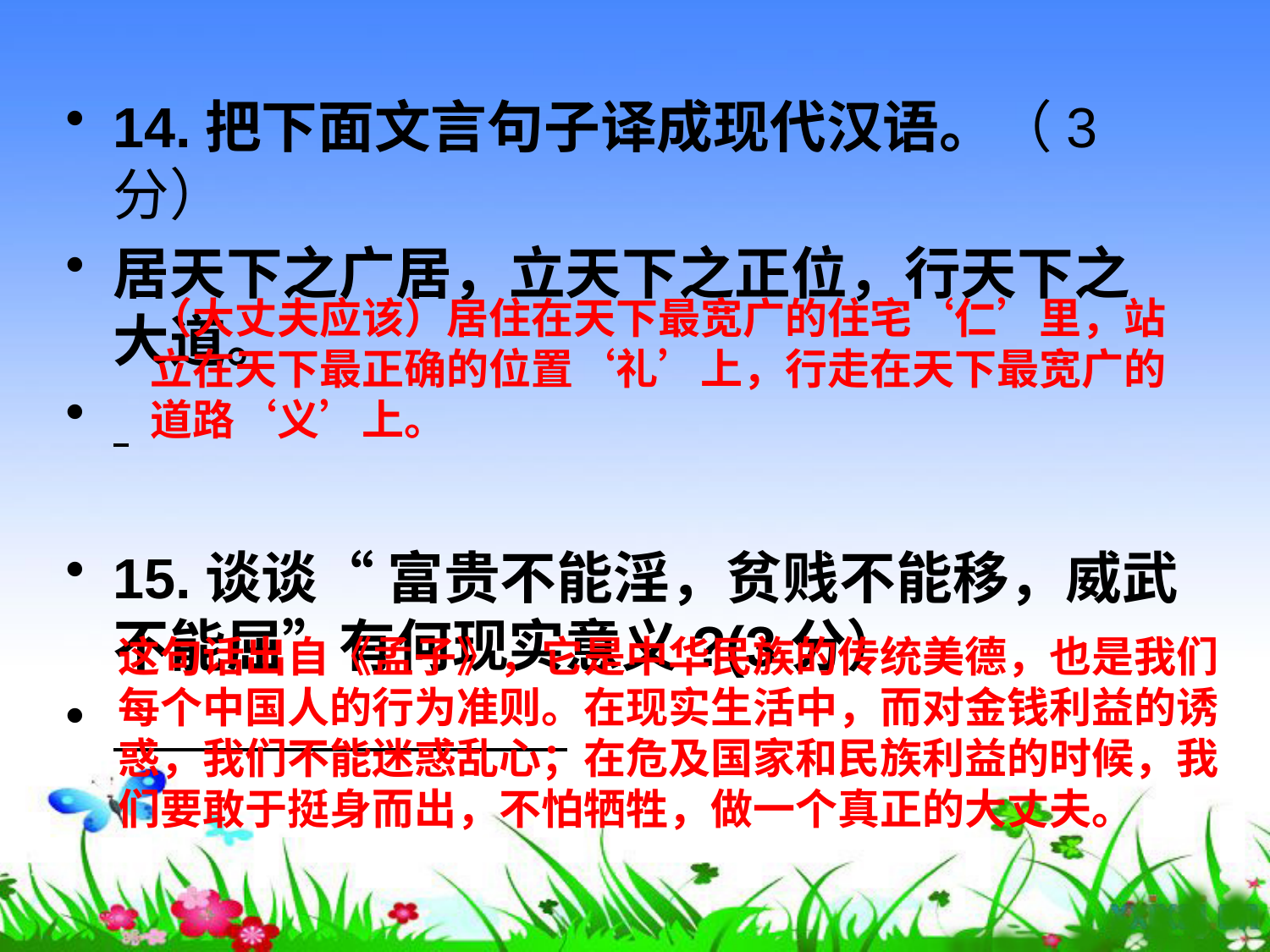

14.把下面文言句子译成现代汉语。（3分）
居天下之广居，立天下之正位，行天下之大道。

15.谈谈“ 富贵不能淫，贫贱不能移，威武不能屈”有何现实意义?(3分）

（大丈夫应该）居住在天下最宽广的住宅‘仁’里，站立在天下最正确的位置‘礼’上，行走在天下最宽广的道路‘义’上。
这句话出自《孟子》，它是中华民族的传统美德，也是我们每个中国人的行为准则。在现实生活中，而对金钱利益的诱惑，我们不能迷惑乱心；在危及国家和民族利益的时候，我们要敢于挺身而出，不怕牺牲，做一个真正的大丈夫。